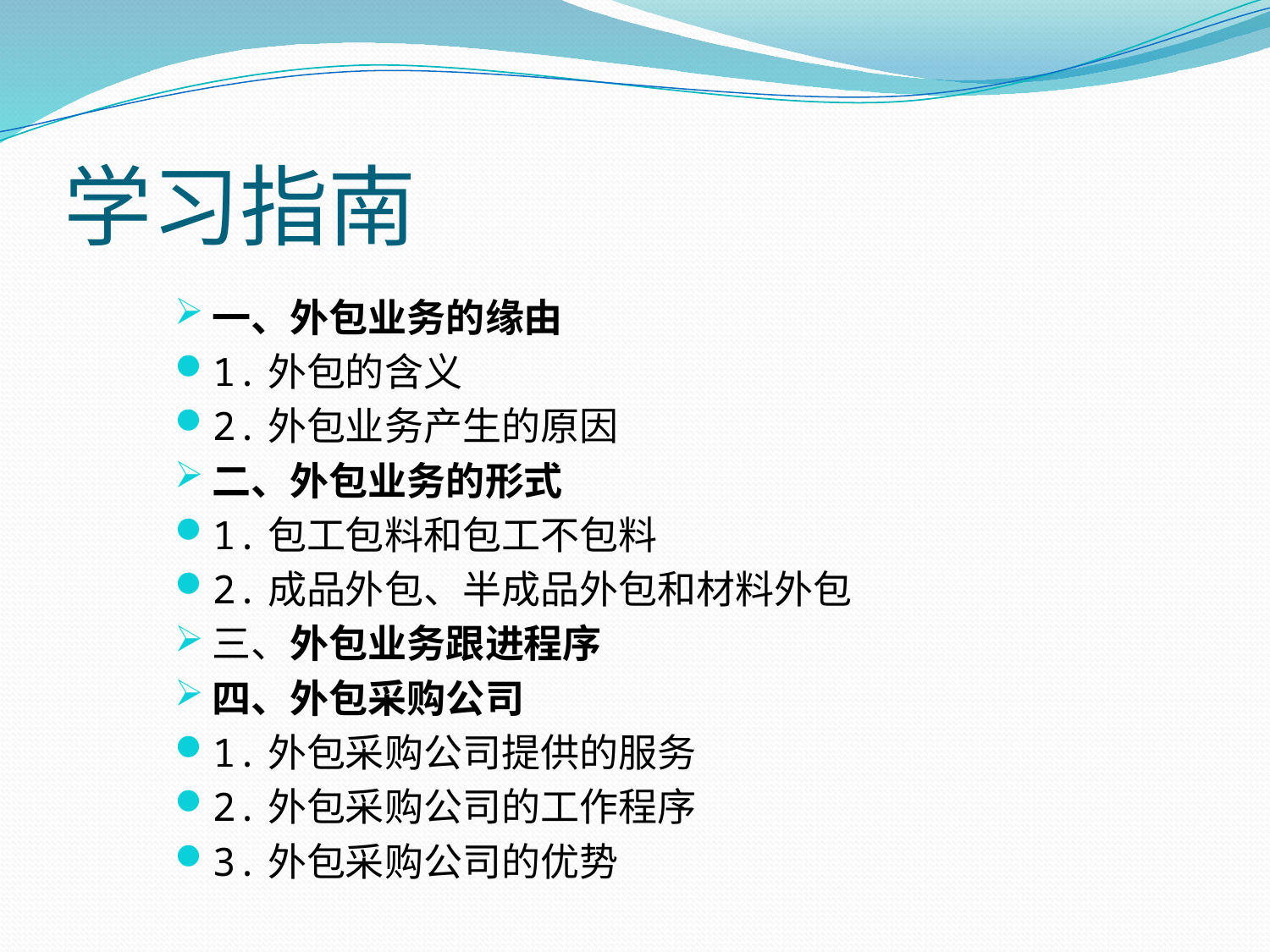

# 学习指南
一、外包业务的缘由
1.外包的含义
2.外包业务产生的原因
二、外包业务的形式
1.包工包料和包工不包料
2.成品外包、半成品外包和材料外包
三、外包业务跟进程序
四、外包采购公司
1.外包采购公司提供的服务
2.外包采购公司的工作程序
3.外包采购公司的优势